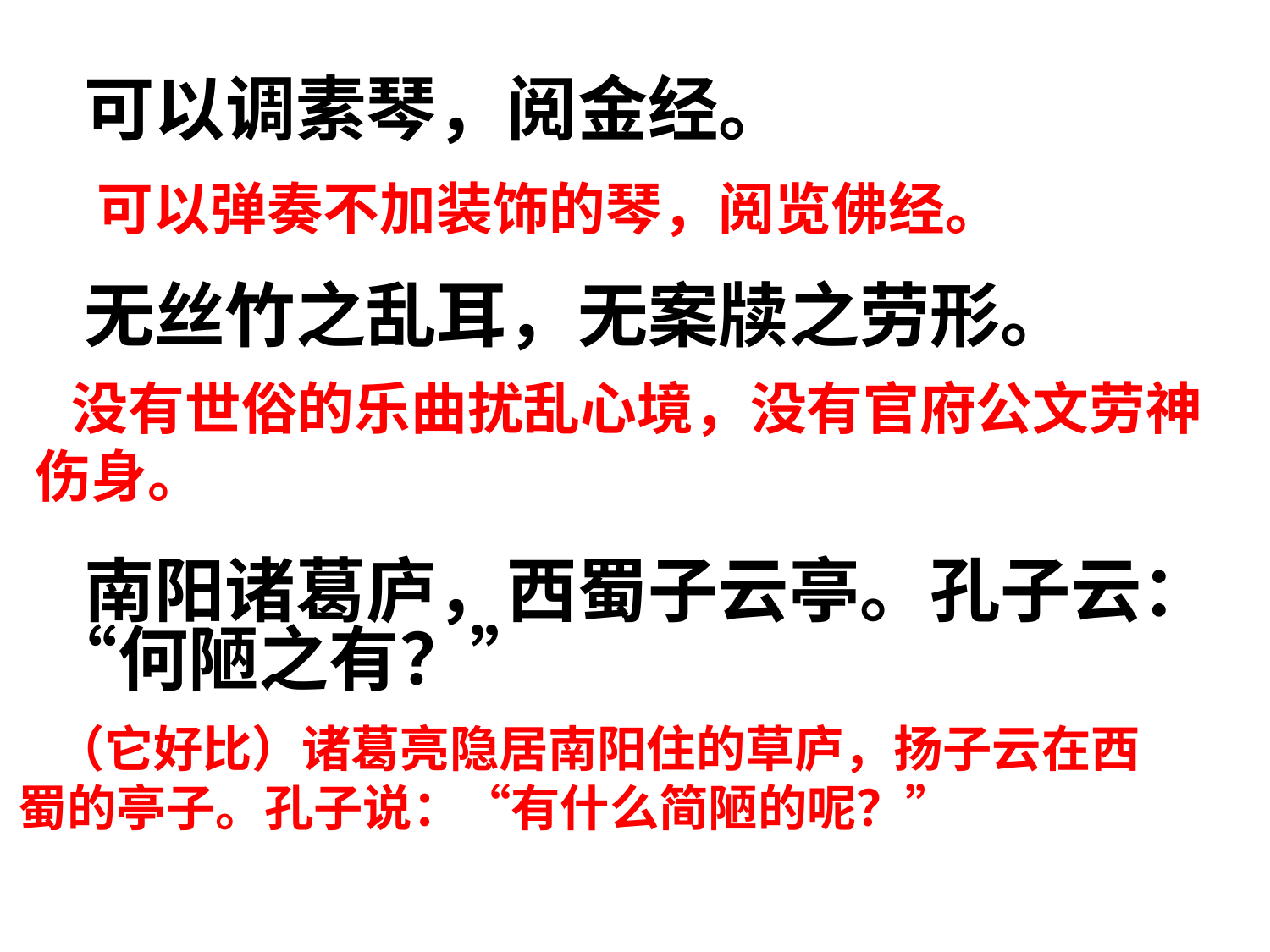

可以调素琴，阅金经。

无丝竹之乱耳，无案牍之劳形。

南阳诸葛庐，西蜀子云亭。孔子云：“何陋之有？”
可以弹奏不加装饰的琴，阅览佛经。
没有世俗的乐曲扰乱心境，没有官府公文劳神伤身。
（它好比）诸葛亮隐居南阳住的草庐，扬子云在西蜀的亭子。孔子说：“有什么简陋的呢？”